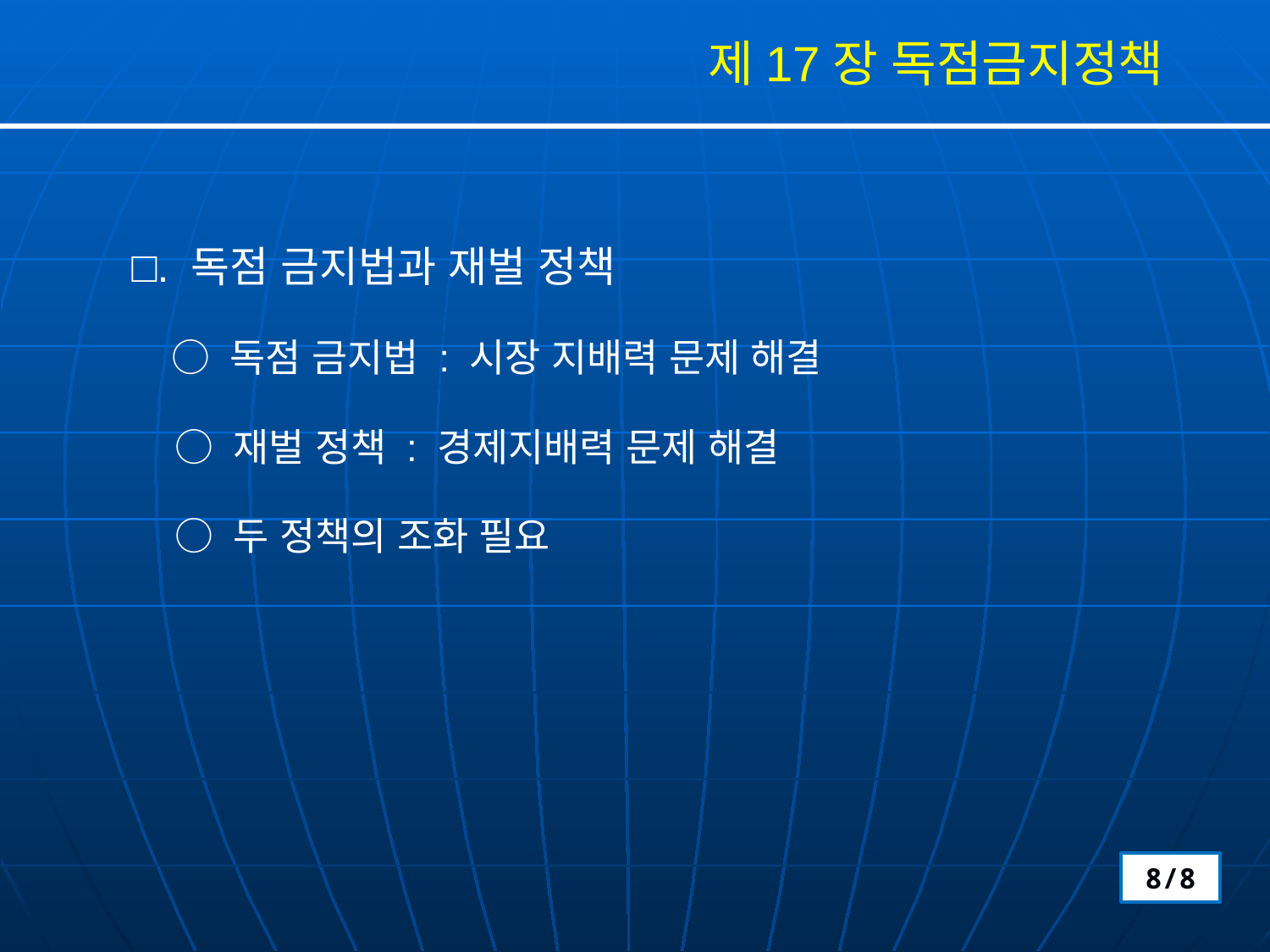

제17장 독점금지정책

□. 독점 금지법과 재벌 정책
    ○ 독점 금지법 : 시장 지배력 문제 해결
    ○ 재벌 정책 : 경제지배력 문제 해결
    ○ 두 정책의 조화 필요
8/8